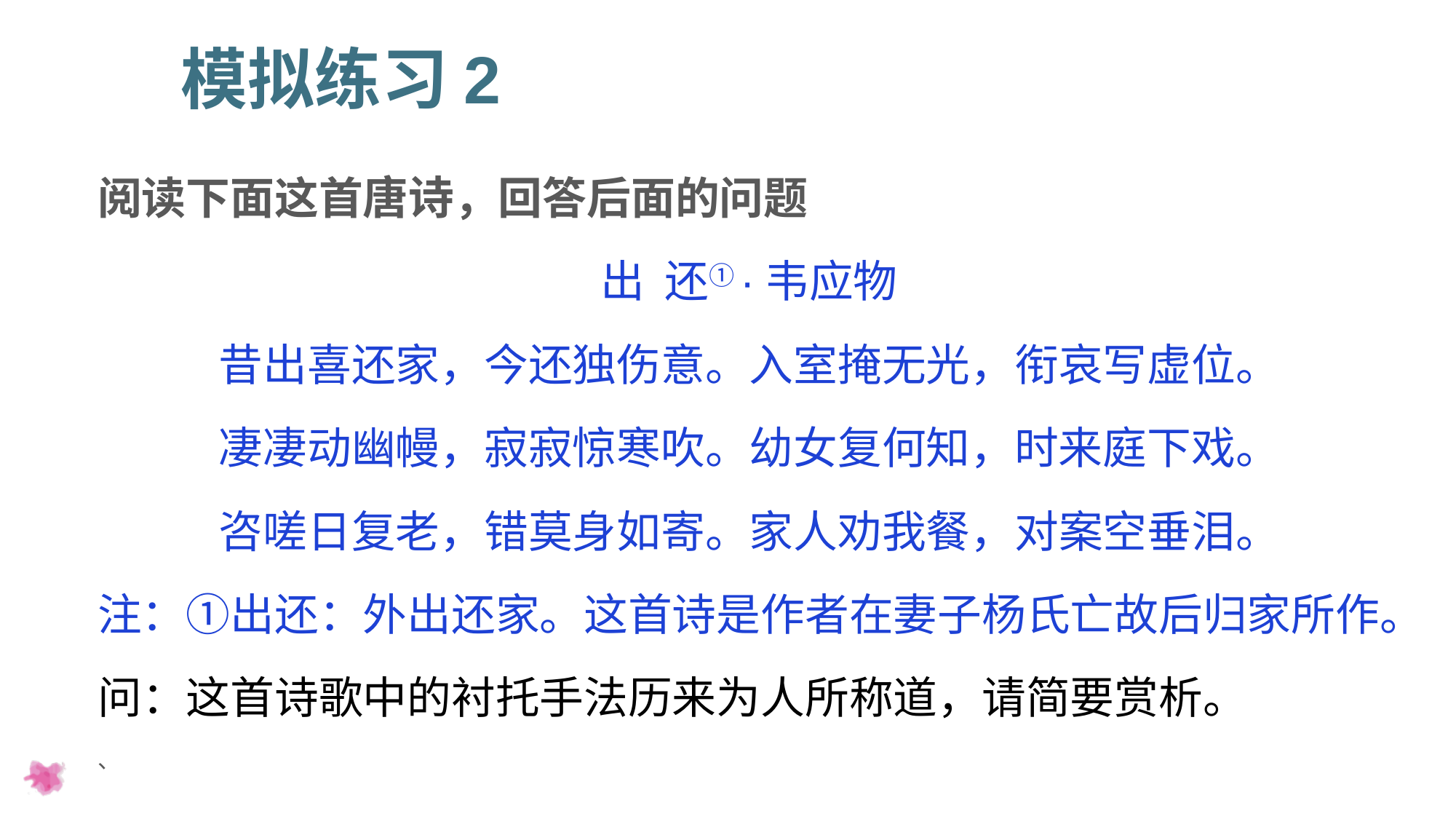

模拟练习2
阅读下面这首唐诗，回答后面的问题
出  还①·韦应物
昔出喜还家，今还独伤意。入室掩无光，衔哀写虚位。
凄凄动幽幔，寂寂惊寒吹。幼女复何知，时来庭下戏。
咨嗟日复老，错莫身如寄。家人劝我餐，对案空垂泪。
注：①出还：外出还家。这首诗是作者在妻子杨氏亡故后归家所作。
问：这首诗歌中的衬托手法历来为人所称道，请简要赏析。
、